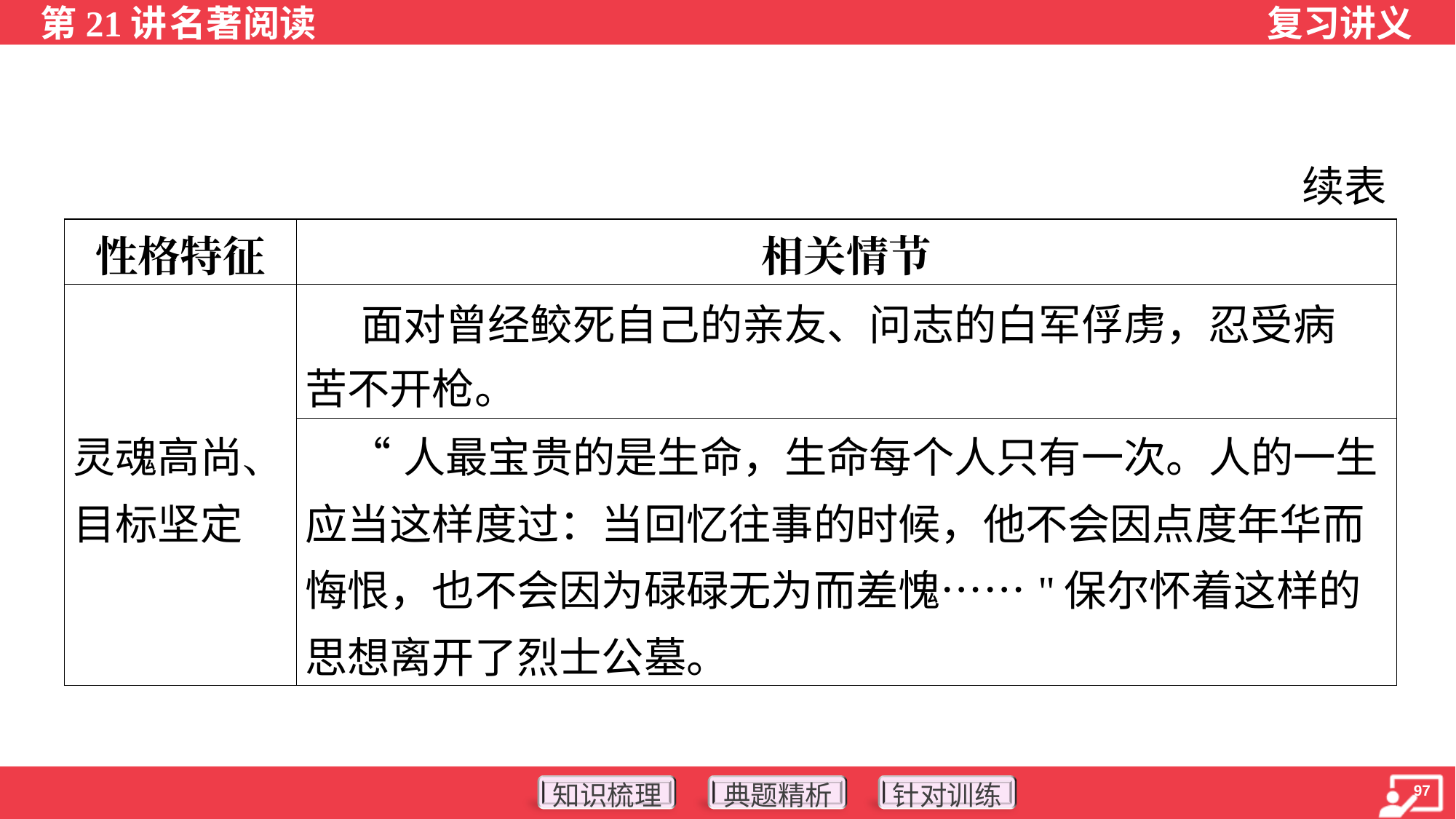

续表
| 性格特征 | 相关情节 |
| --- | --- |
| 灵魂高尚、目标坚定 | 面对曾经鲛死自己的亲友、问志的白军俘虏，忍受病 苦不开枪。 |
|  | “人最宝贵的是生命，生命每个人只有一次。人的一生 应当这样度过：当回忆往事的时候，他不会因点度年华而悔恨，也不会因为碌碌无为而差愧……"保尔怀着这样的思想离开了烈士公墓。 |